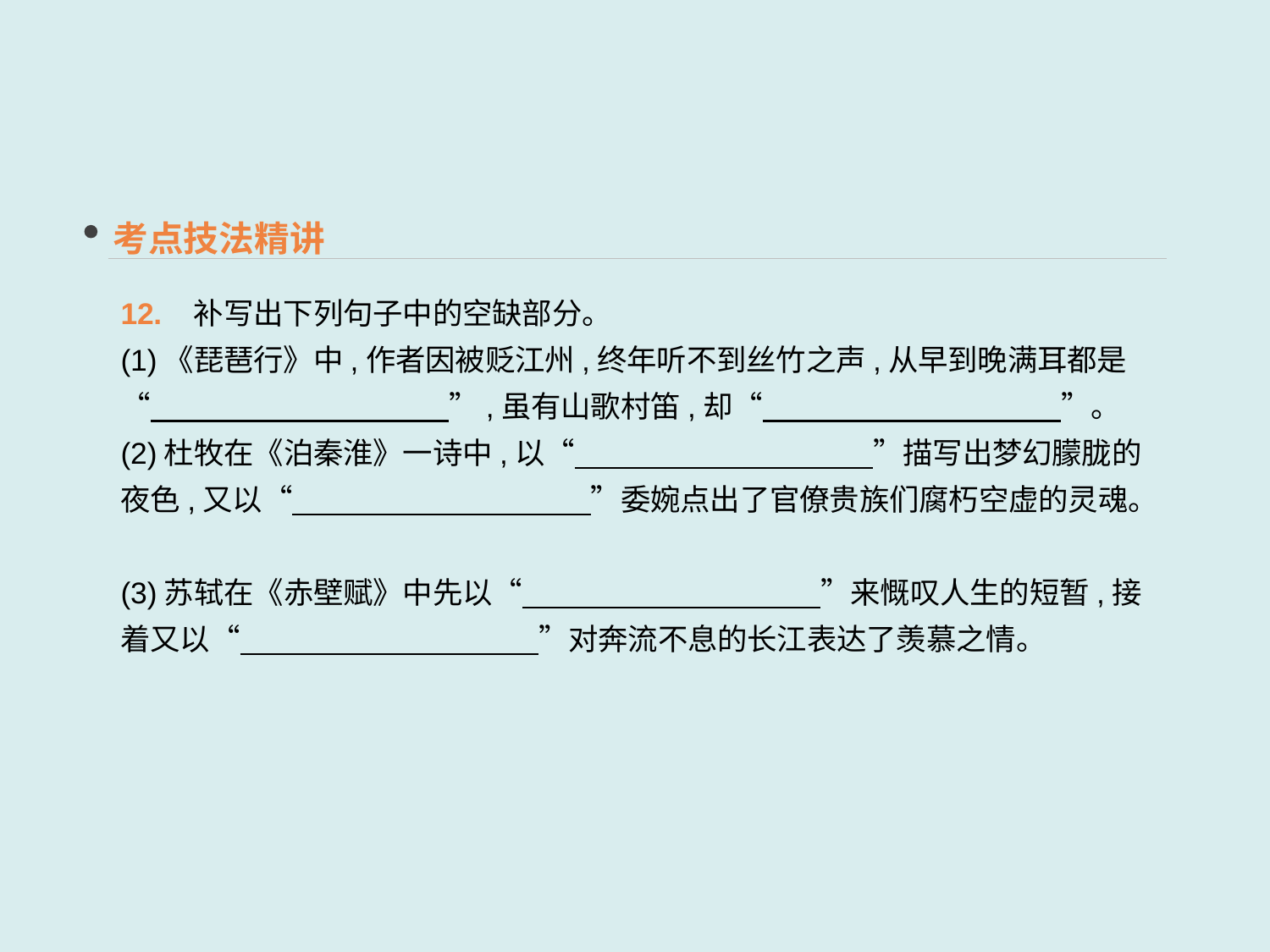

考点技法精讲

12.   补写出下列句子中的空缺部分。
(1)《琵琶行》中,作者因被贬江州,终年听不到丝竹之声,从早到晚满耳都是“　　　　　　　　　　”,虽有山歌村笛,却“　　　　　　　　　　”。
(2)杜牧在《泊秦淮》一诗中,以“　　　　　　　　　　”描写出梦幻朦胧的夜色,又以“　　　　　　　　　　”委婉点出了官僚贵族们腐朽空虚的灵魂。
(3)苏轼在《赤壁赋》中先以“　　　　　　　　　　”来慨叹人生的短暂,接着又以“　　　　　　　　　　”对奔流不息的长江表达了羡慕之情。